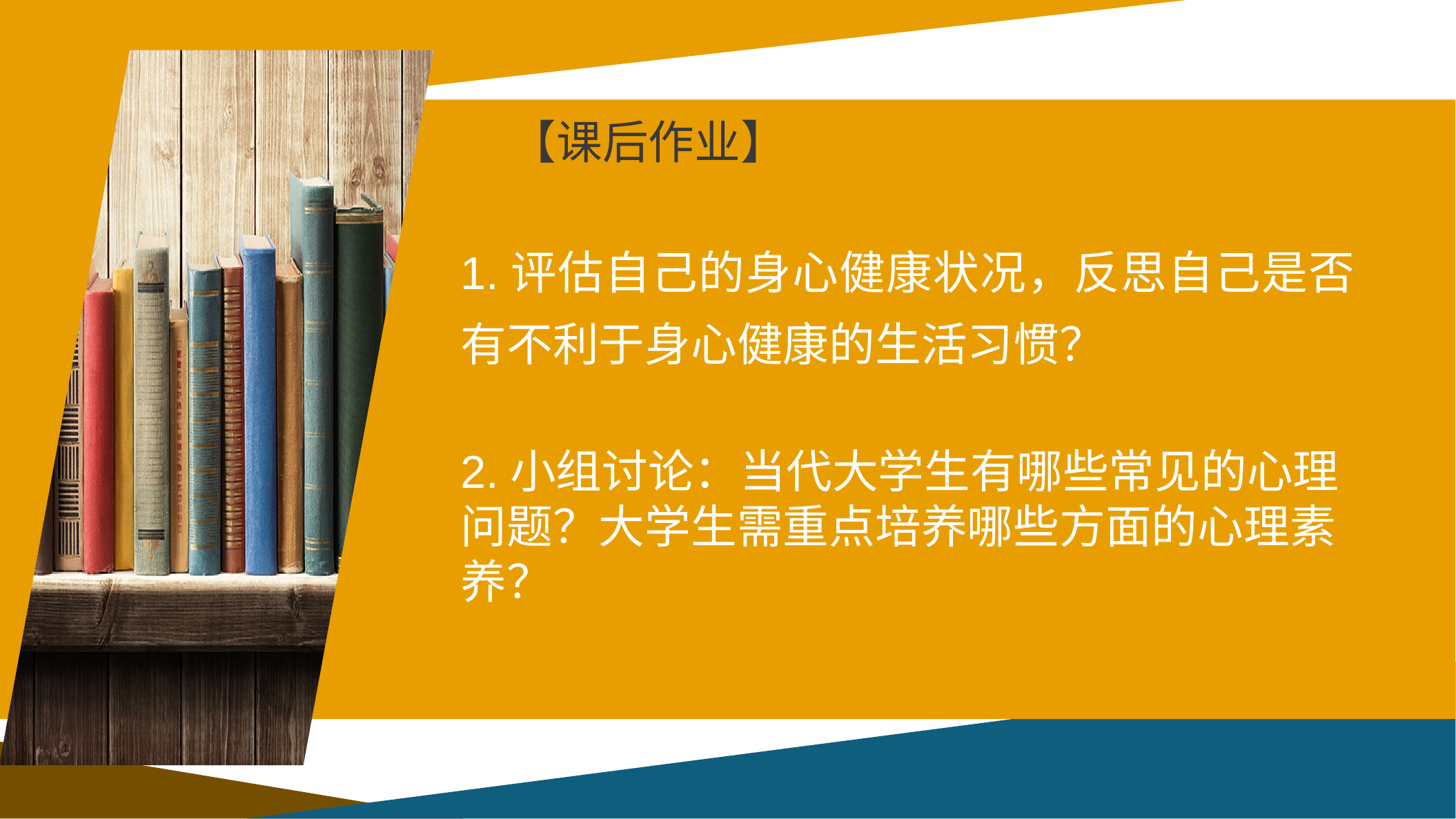

【课后作业】
1.评估自己的身心健康状况，反思自己是否有不利于身心健康的生活习惯？

2.小组讨论：当代大学生有哪些常见的心理问题？大学生需重点培养哪些方面的心理素养？